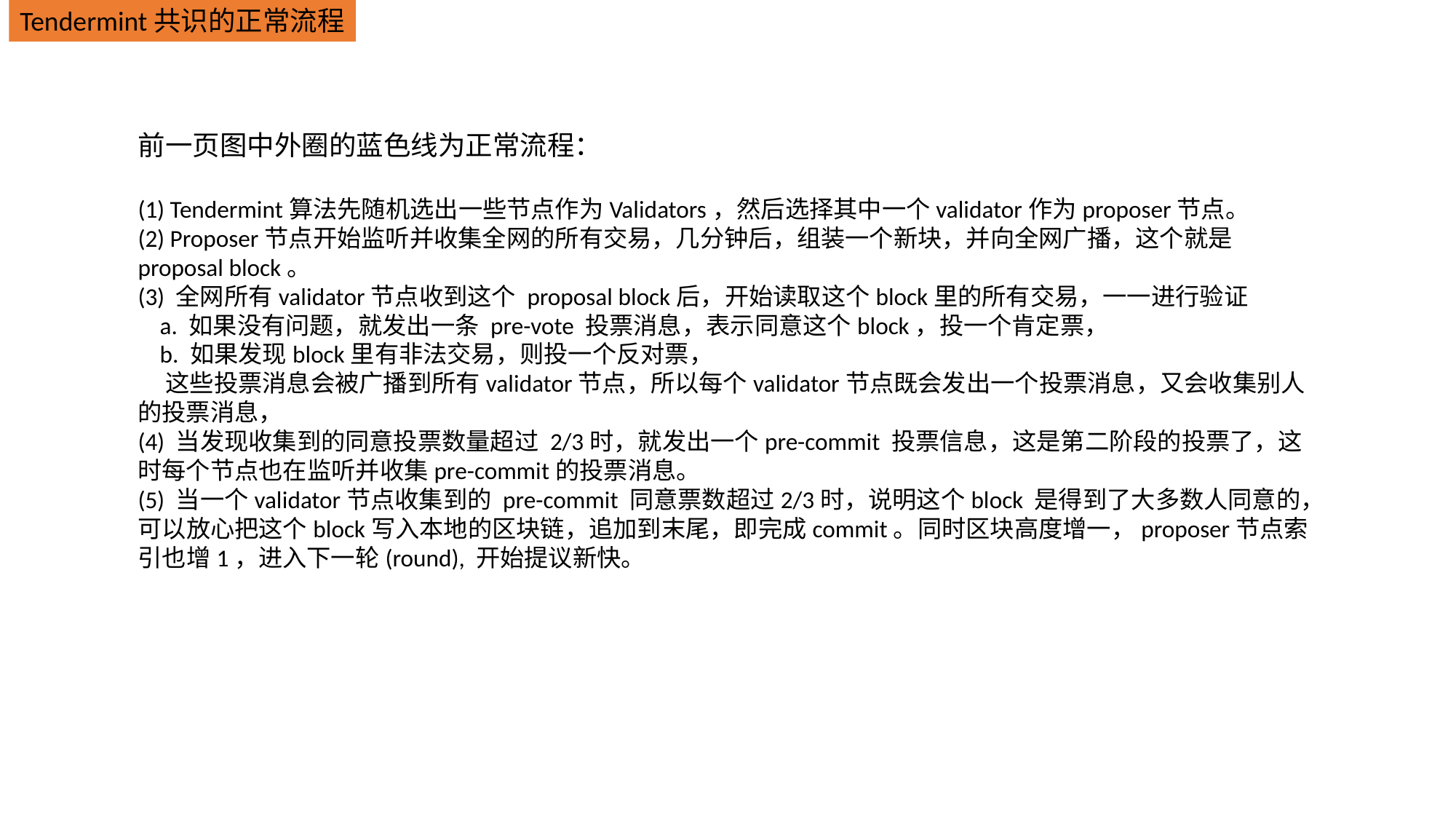

Tendermint共识的正常流程
前一页图中外圈的蓝色线为正常流程：

(1) Tendermint算法先随机选出一些节点作为Validators，然后选择其中一个validator作为proposer节点。
(2) Proposer节点开始监听并收集全网的所有交易，几分钟后，组装一个新块，并向全网广播，这个就是 proposal block。
(3) 全网所有validator节点收到这个 proposal block后，开始读取这个block里的所有交易，一一进行验证
    a. 如果没有问题，就发出一条 pre-vote 投票消息，表示同意这个block，投一个肯定票，
    b. 如果发现block里有非法交易，则投一个反对票，
    这些投票消息会被广播到所有validator节点，所以每个validator节点既会发出一个投票消息，又会收集别人的投票消息，
(4) 当发现收集到的同意投票数量超过 2/3时，就发出一个pre-commit 投票信息，这是第二阶段的投票了，这时每个节点也在监听并收集pre-commit的投票消息。
(5) 当一个validator节点收集到的 pre-commit 同意票数超过2/3时，说明这个block 是得到了大多数人同意的，可以放心把这个block写入本地的区块链，追加到末尾，即完成commit。同时区块高度增一，proposer节点索引也增1，进入下一轮(round), 开始提议新快。